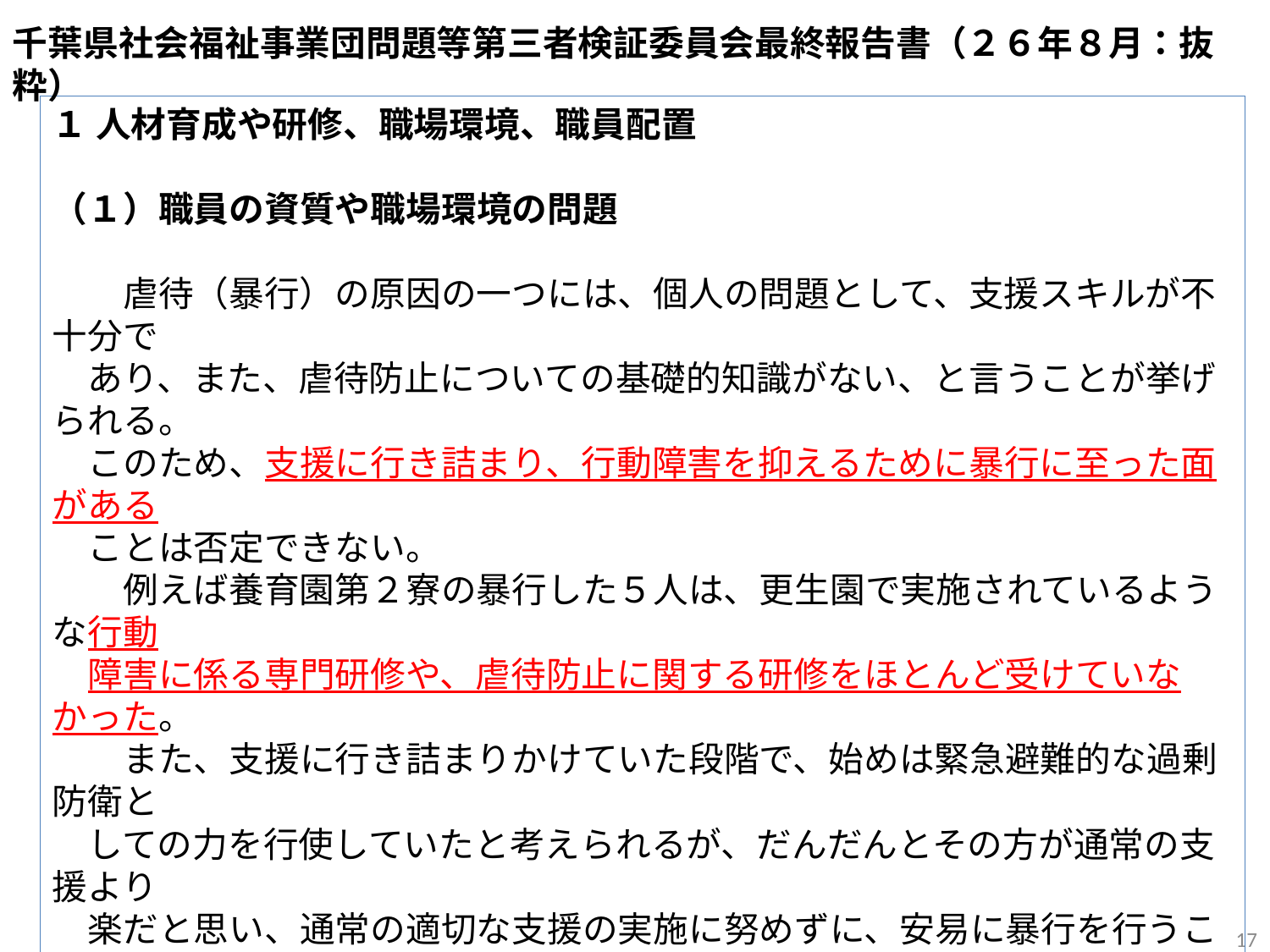

千葉県社会福祉事業団問題等第三者検証委員会最終報告書（２６年８月：抜粋）
１ 人材育成や研修、職場環境、職員配置

（１）職員の資質や職場環境の問題

　　虐待（暴行）の原因の一つには、個人の問題として、支援スキルが不十分で
　あり、また、虐待防止についての基礎的知識がない、と言うことが挙げられる。
　このため、支援に行き詰まり、行動障害を抑えるために暴行に至った面がある
　ことは否定できない。
　　例えば養育園第２寮の暴行した５人は、更生園で実施されているような行動
　障害に係る専門研修や、虐待防止に関する研修をほとんど受けていなかった。
　　また、支援に行き詰まりかけていた段階で、始めは緊急避難的な過剰防衛と
　しての力を行使していたと考えられるが、だんだんとその方が通常の支援より
　楽だと思い、通常の適切な支援の実施に努めずに、安易に暴行を行うことを繰
　り返していた。
　　さらに、このような支援方法が、何人かの新たに配属された職員に容易に伝
　達したと考えられる。周りが安易な方法（暴行）を採っているから自分も安易な
　方法を、と、つまり、周りがやっているから自分がやっても大丈夫だ、と感覚が
　幼稚化、そして麻痺し、負の連鎖が発生したものと考えられる・・・

17